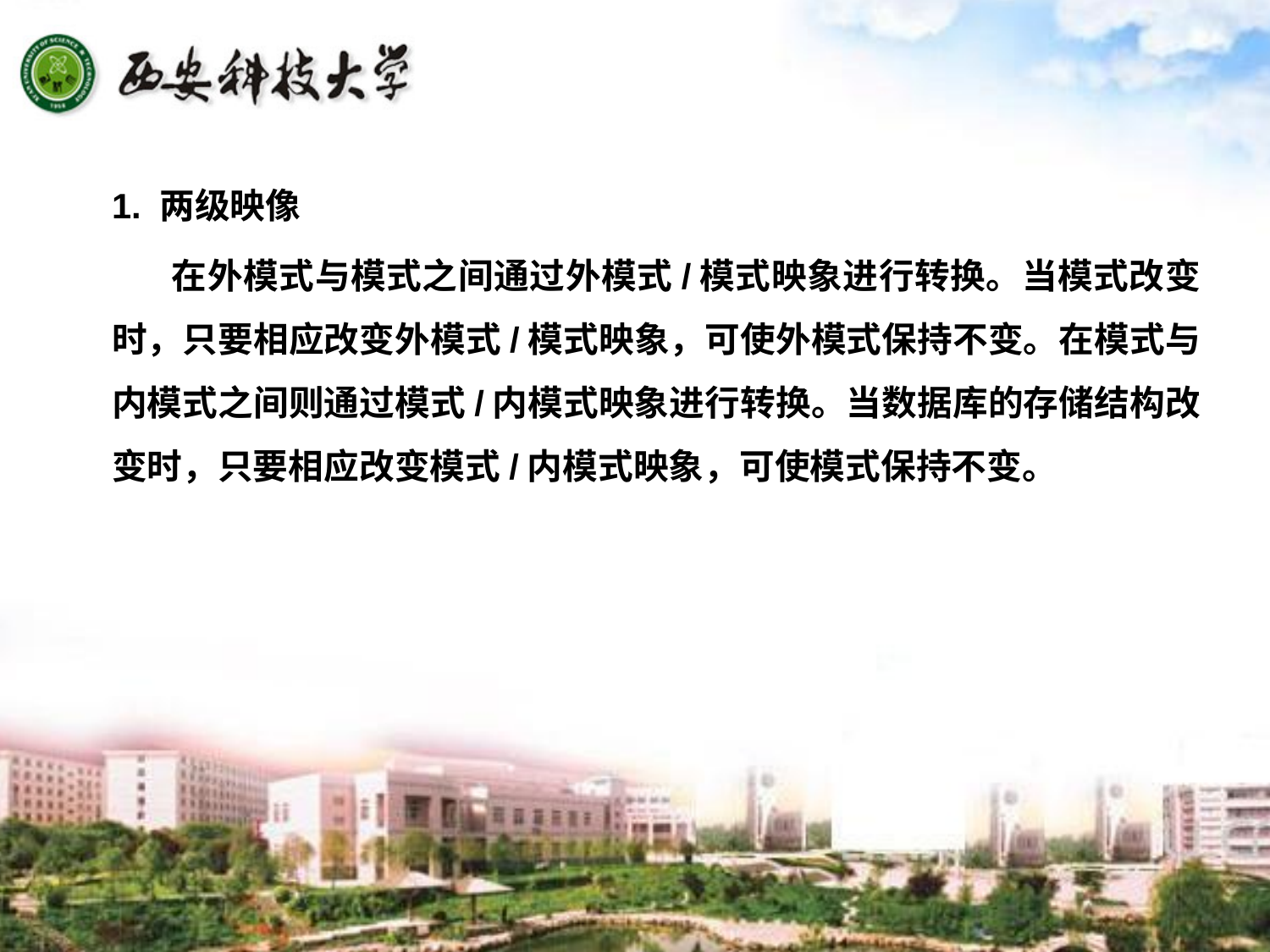

1. 两级映像
      在外模式与模式之间通过外模式/模式映象进行转换。当模式改变时，只要相应改变外模式/模式映象，可使外模式保持不变。在模式与内模式之间则通过模式/内模式映象进行转换。当数据库的存储结构改变时，只要相应改变模式/内模式映象，可使模式保持不变。